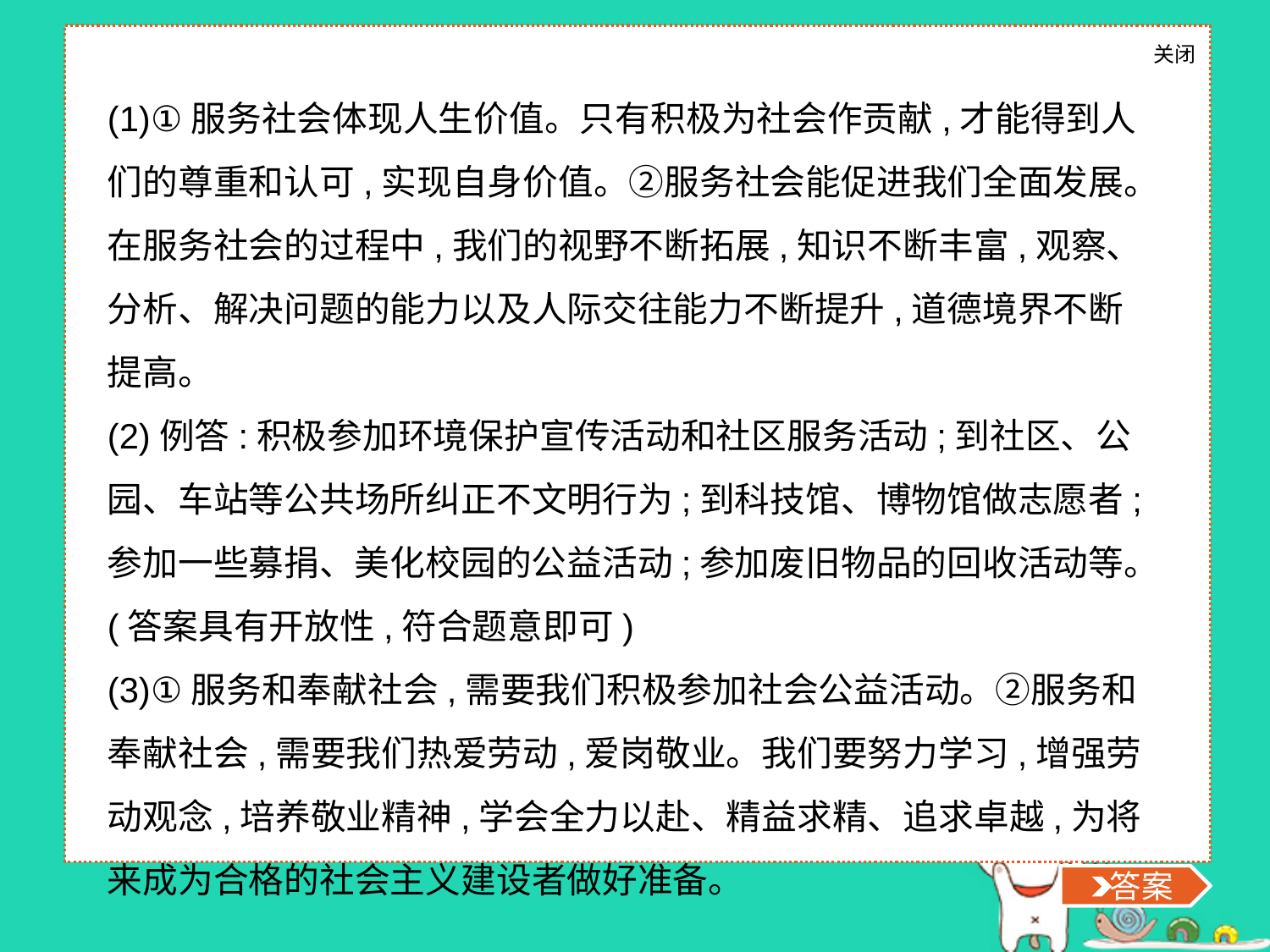

关闭
  答案

(1)①服务社会体现人生价值。只有积极为社会作贡献,才能得到人们的尊重和认可,实现自身价值。②服务社会能促进我们全面发展。在服务社会的过程中,我们的视野不断拓展,知识不断丰富,观察、分析、解决问题的能力以及人际交往能力不断提升,道德境界不断提高。
(2)例答:积极参加环境保护宣传活动和社区服务活动;到社区、公园、车站等公共场所纠正不文明行为;到科技馆、博物馆做志愿者;参加一些募捐、美化校园的公益活动;参加废旧物品的回收活动等。(答案具有开放性,符合题意即可)
(3)①服务和奉献社会,需要我们积极参加社会公益活动。②服务和奉献社会,需要我们热爱劳动,爱岗敬业。我们要努力学习,增强劳动观念,培养敬业精神,学会全力以赴、精益求精、追求卓越,为将来成为合格的社会主义建设者做好准备。
1
2
3
4
5
6
6.【凡人善举　感召你我】
文明始于足下,美德就在身边。兰州好人墙成为兰州一张新名片,“凡人善举,和你一起”共建美好兰州。55岁老人刘淑兰每天义务清扫公厕,20年如一日;拥有罕见RH阴型血的“熊猫姑娘”周晓娟坚持献血12年,无偿献血4 000毫升……他们无怨无悔,不求回报。感动之余,也给我们带来一些思考。
阅读上述材料,回答下列问题。
(1)青少年为什么要积极参加公益活动,服务社会?
(2)我们可以参加哪些力所能及的公益活动?
(3)作为中学生,我们怎样服务和奉献社会?
  答案